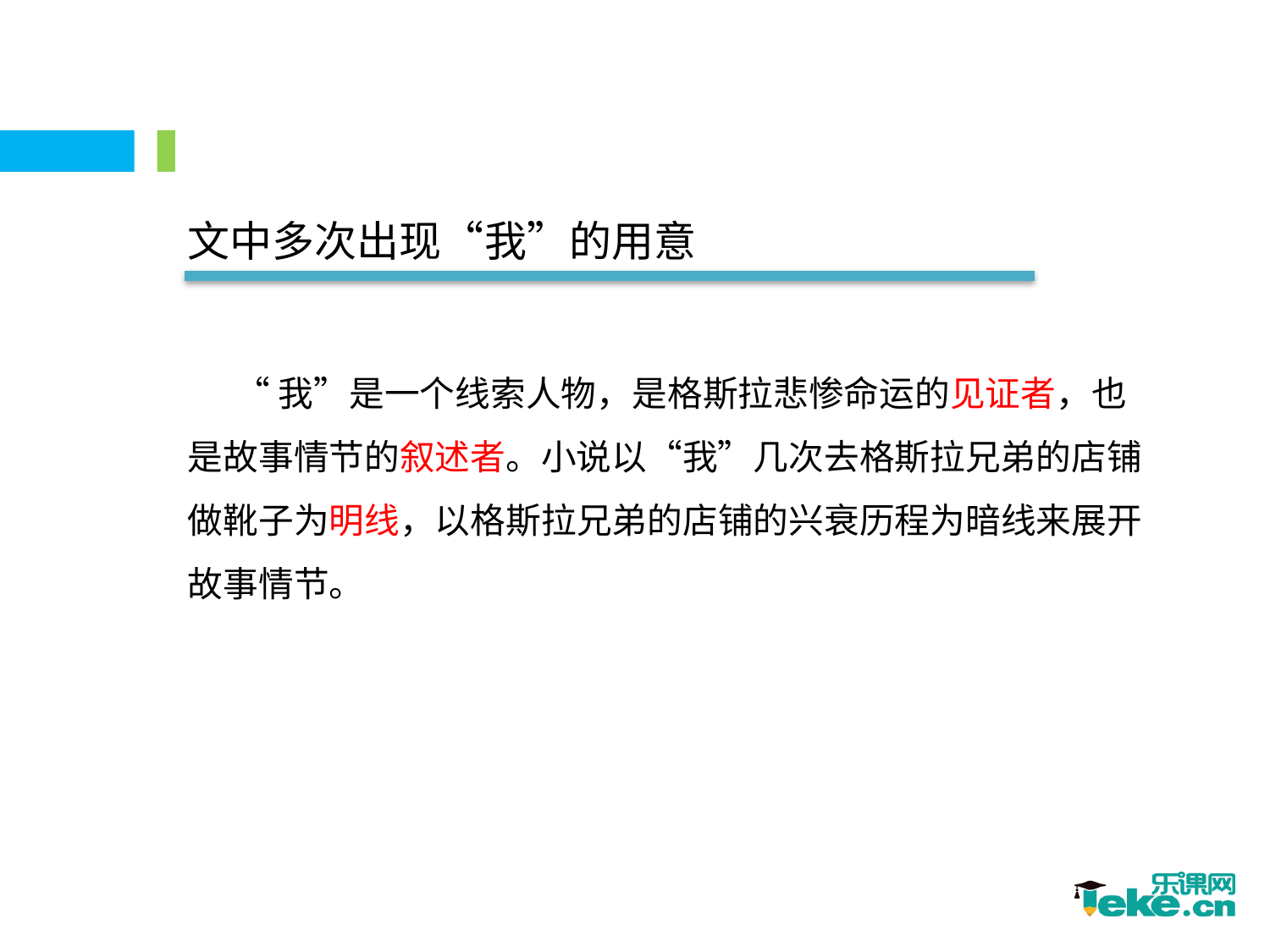

文中多次出现“我”的用意

      “我”是一个线索人物，是格斯拉悲惨命运的见证者，也是故事情节的叙述者。小说以“我”几次去格斯拉兄弟的店铺做靴子为明线，以格斯拉兄弟的店铺的兴衰历程为暗线来展开故事情节。